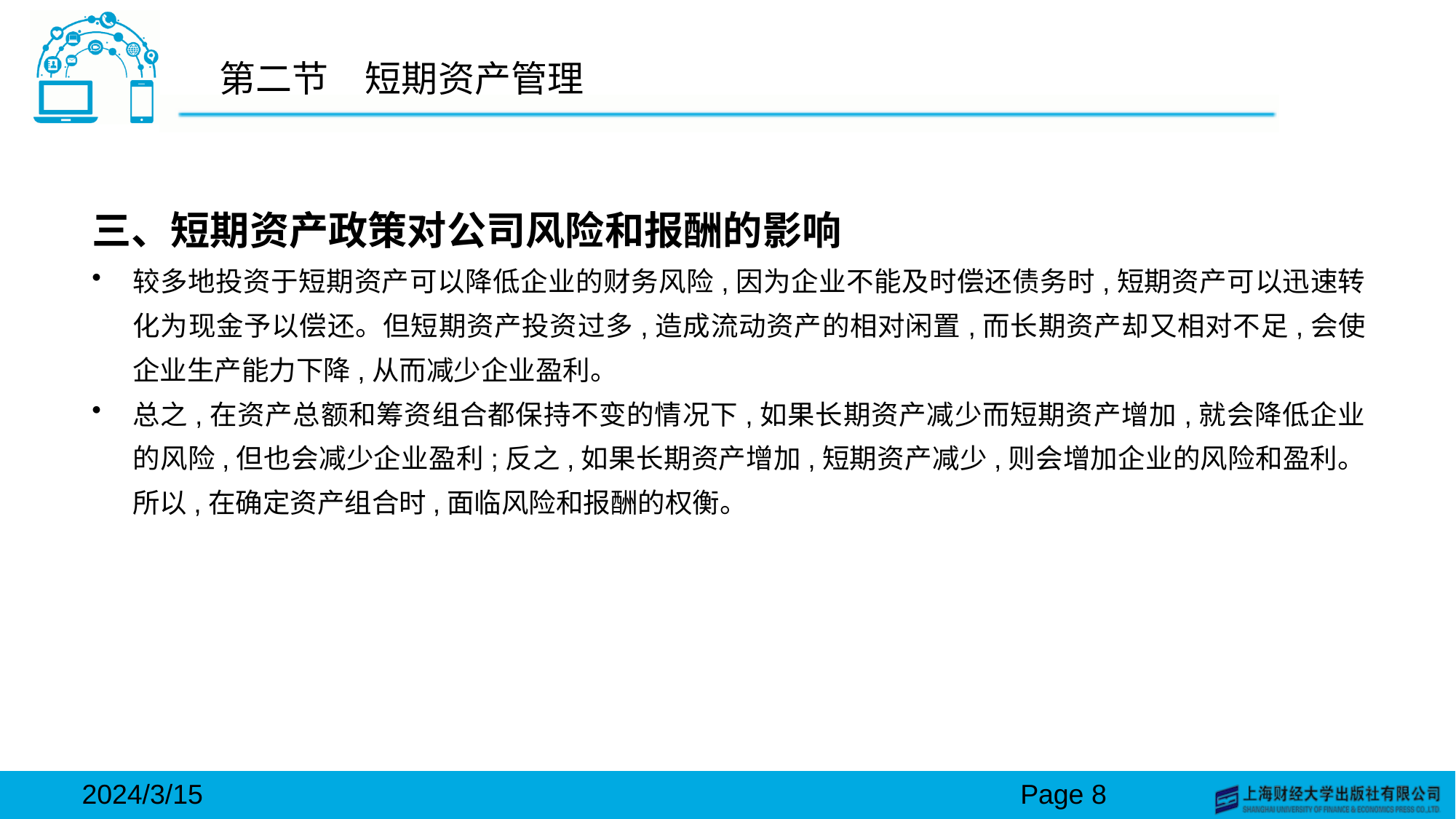

# 第二节　短期资产管理
三、短期资产政策对公司风险和报酬的影响
较多地投资于短期资产可以降低企业的财务风险,因为企业不能及时偿还债务时,短期资产可以迅速转化为现金予以偿还。但短期资产投资过多,造成流动资产的相对闲置,而长期资产却又相对不足,会使企业生产能力下降,从而减少企业盈利。
总之,在资产总额和筹资组合都保持不变的情况下,如果长期资产减少而短期资产增加,就会降低企业的风险,但也会减少企业盈利;反之,如果长期资产增加,短期资产减少,则会增加企业的风险和盈利。所以,在确定资产组合时,面临风险和报酬的权衡。

2024/3/15
Page 8